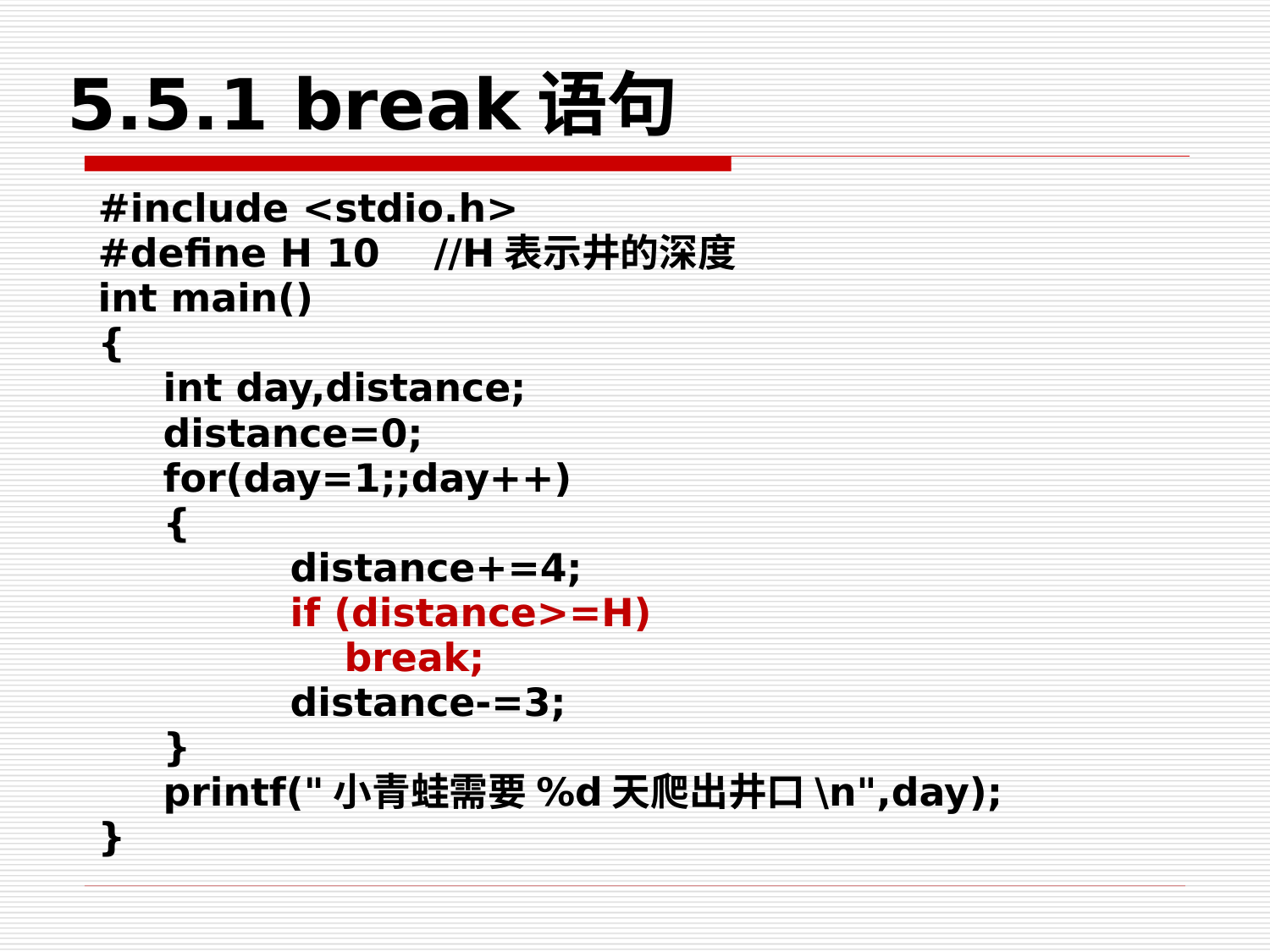

# 5.5.1 break语句
#include <stdio.h>
#define H 10    //H表示井的深度
int main()
{
	int day,distance;
	distance=0;
	for(day=1;;day++)
	{
		distance+=4;
		if (distance>=H)
		    break;
		distance-=3;
	}
	printf("小青蛙需要%d天爬出井口\n",day);
}